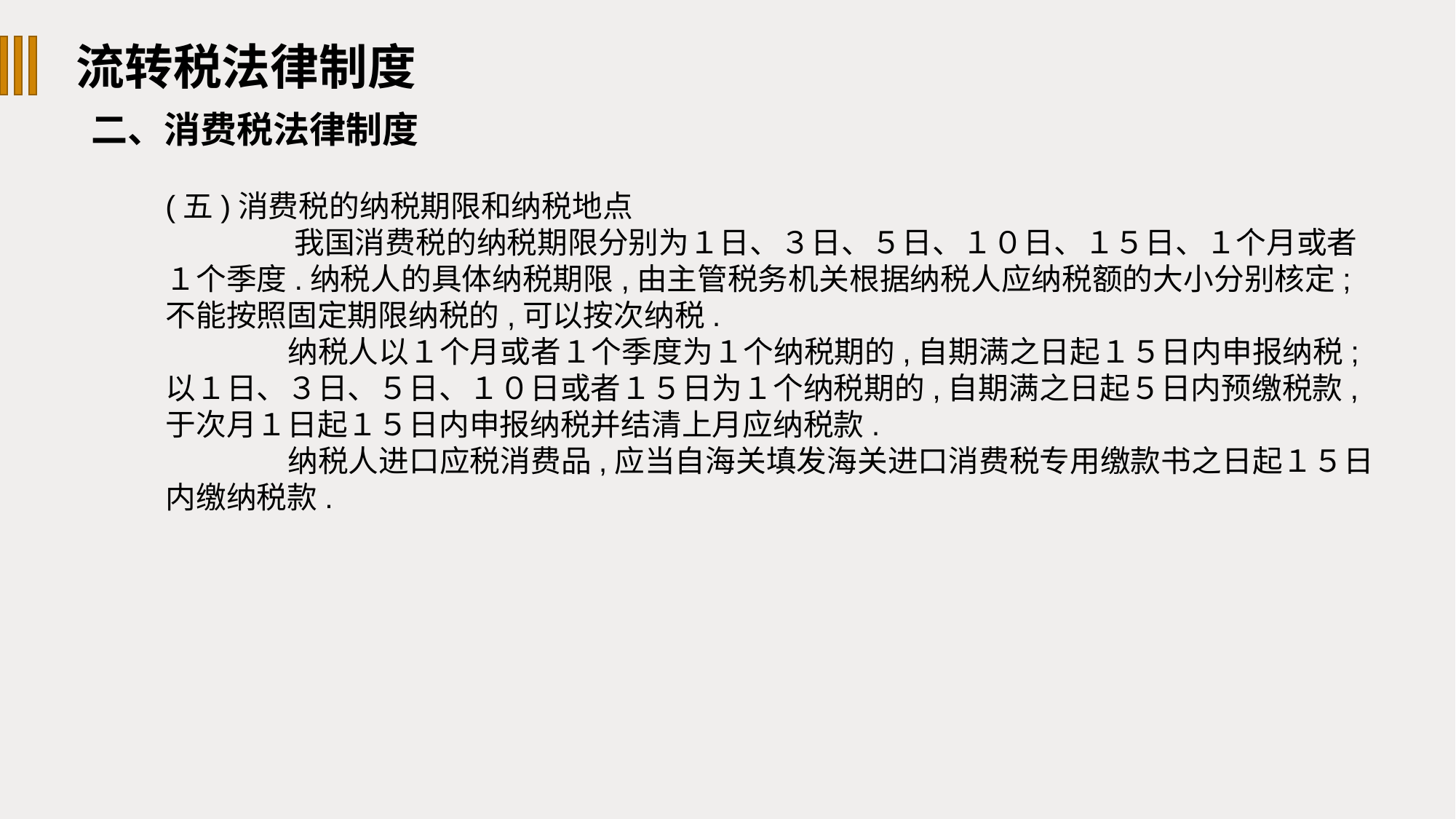

流转税法律制度

二、消费税法律制度

(五)消费税的纳税期限和纳税地点
       我国消费税的纳税期限分别为１日、３日、５日、１０日、１５日、１个月或者１个季度.纳税人的具体纳税期限,由主管税务机关根据纳税人应纳税额的大小分别核定;不能按照固定期限纳税的,可以按次纳税.
      纳税人以１个月或者１个季度为１个纳税期的,自期满之日起１５日内申报纳税;以１日、３日、５日、１０日或者１５日为１个纳税期的,自期满之日起５日内预缴税款,于次月１日起１５日内申报纳税并结清上月应纳税款.
      纳税人进口应税消费品,应当自海关填发海关进口消费税专用缴款书之日起１５日内缴纳税款.